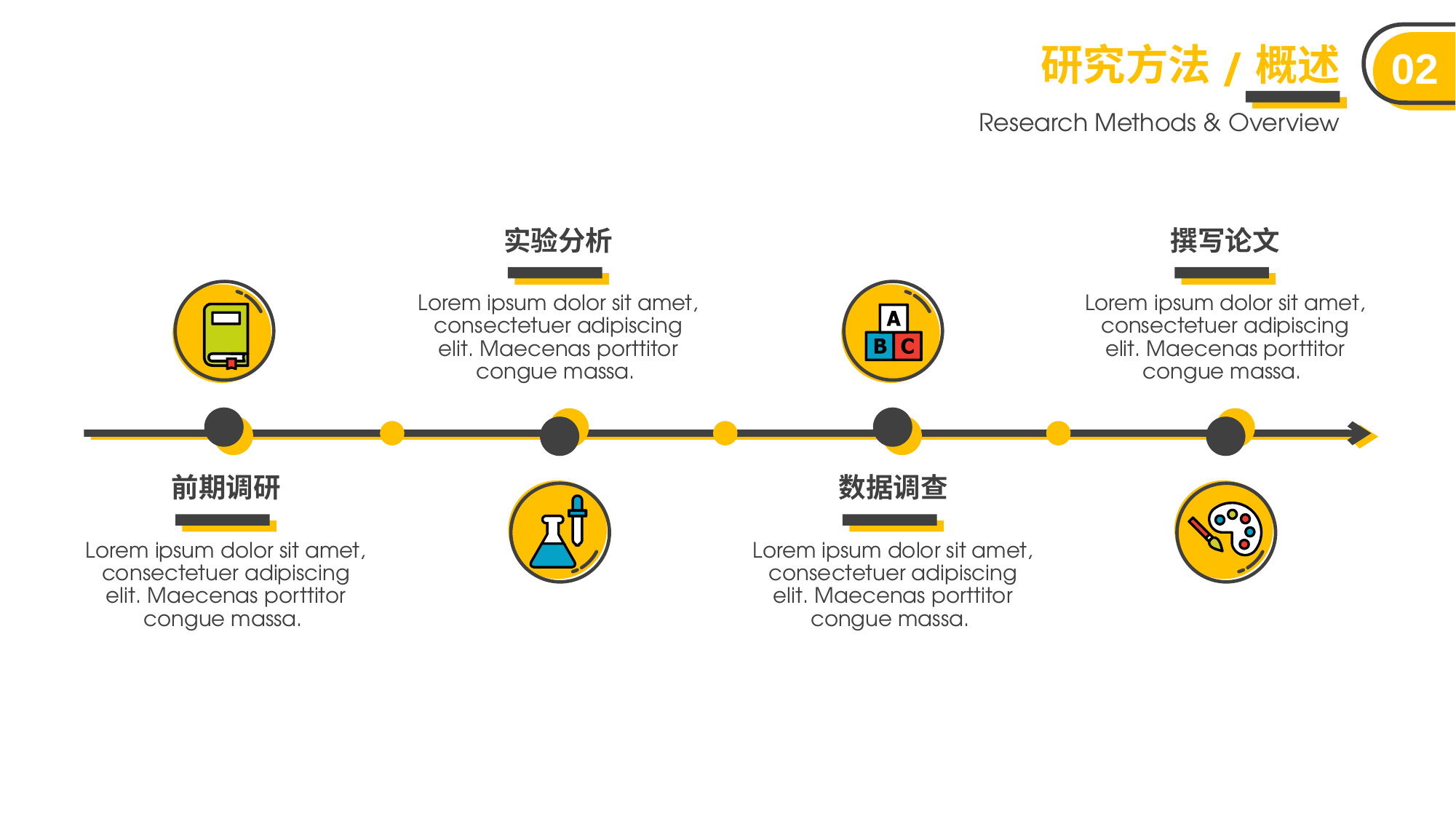

研究方法/概述
02
Research Methods & Overview
实验分析
撰写论文
Lorem ipsum dolor sit amet, consectetuer adipiscing elit. Maecenas porttitor congue massa.
Lorem ipsum dolor sit amet, consectetuer adipiscing elit. Maecenas porttitor congue massa.

前期调研
数据调查

Lorem ipsum dolor sit amet, consectetuer adipiscing elit. Maecenas porttitor congue massa.
Lorem ipsum dolor sit amet, consectetuer adipiscing elit. Maecenas porttitor congue massa.